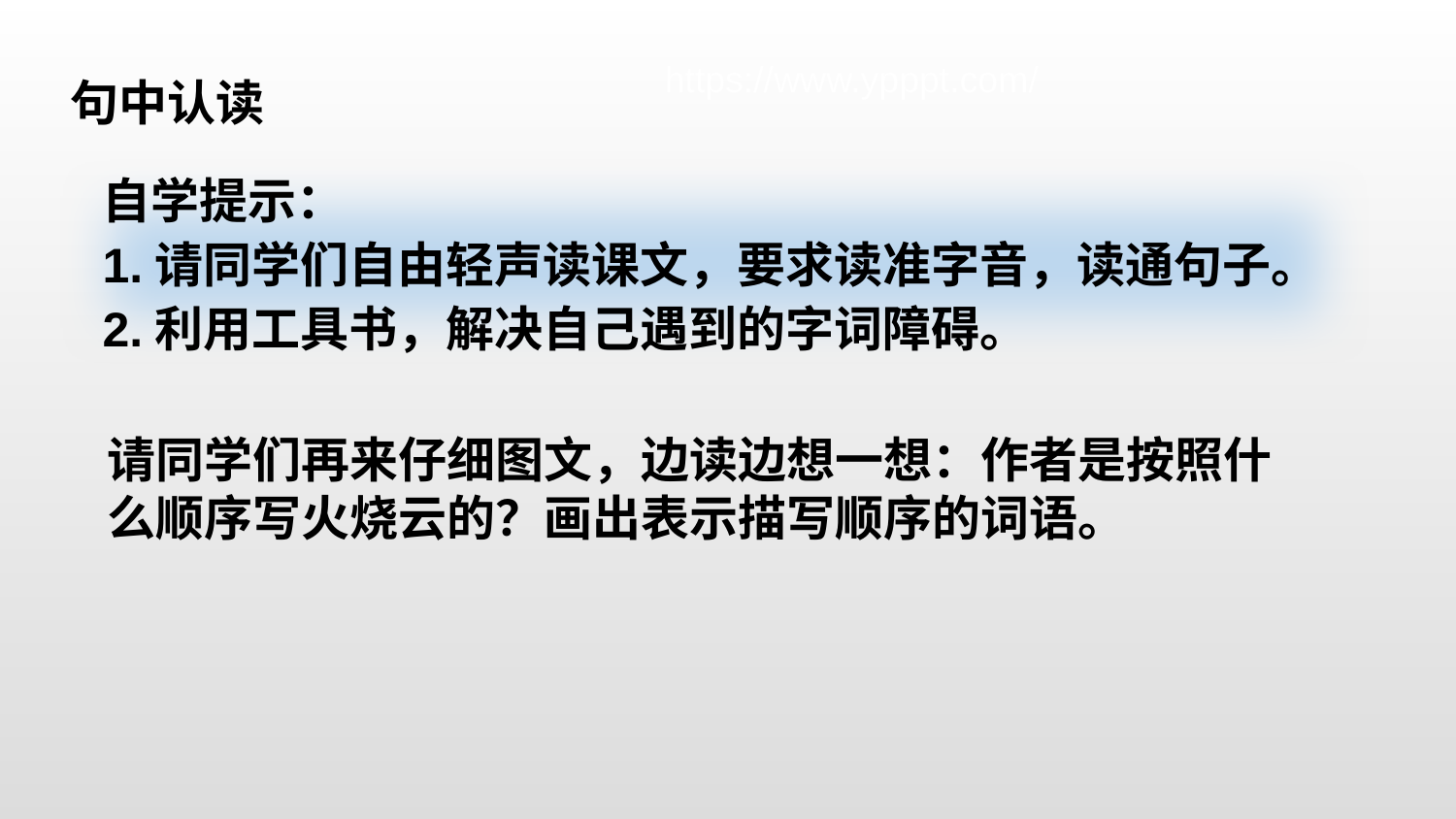

https://www.ypppt.com/
句中认读
自学提示：
1.请同学们自由轻声读课文，要求读准字音，读通句子。
2.利用工具书，解决自己遇到的字词障碍。
请同学们再来仔细图文，边读边想一想：作者是按照什么顺序写火烧云的？画出表示描写顺序的词语。